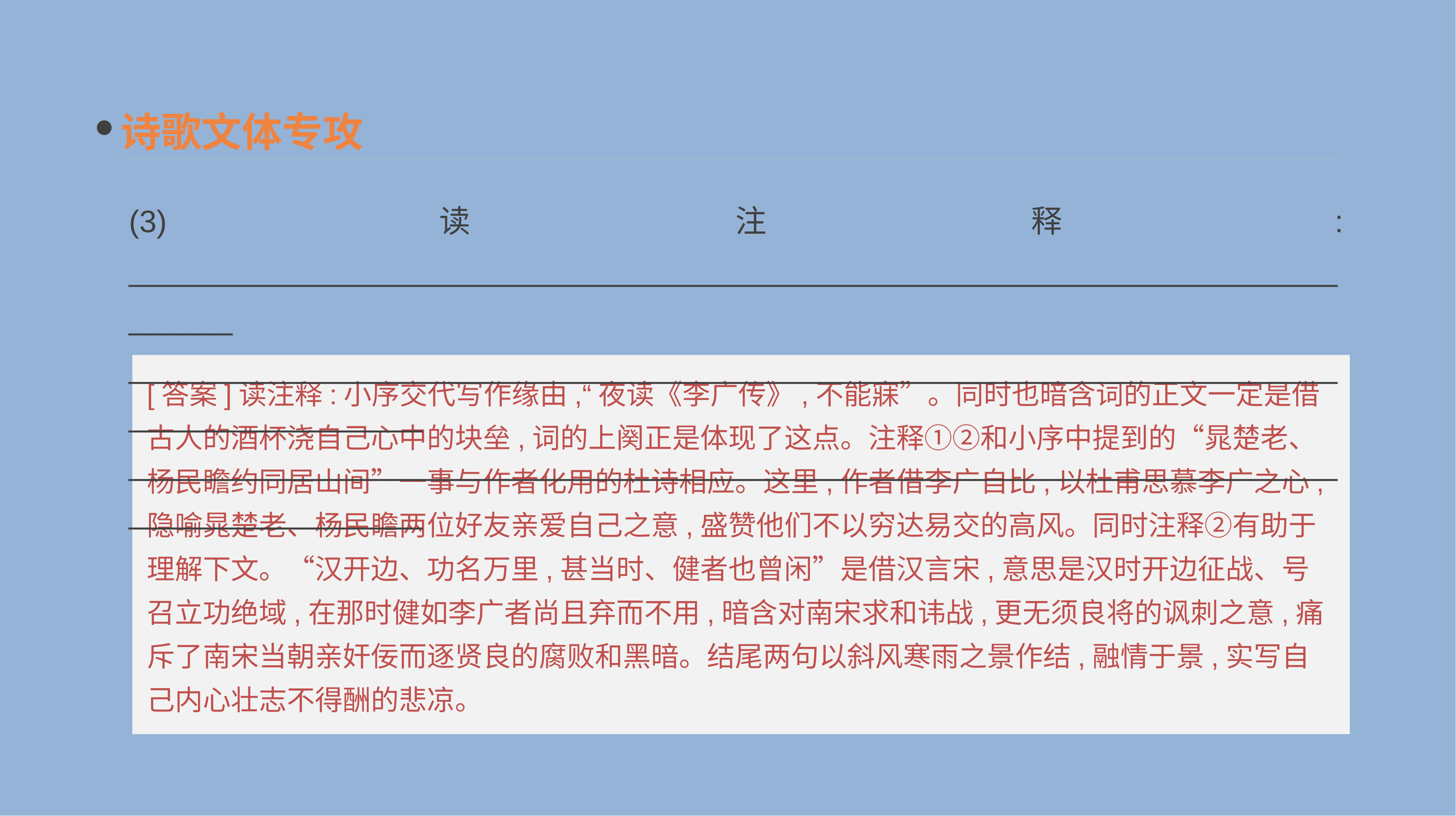

诗歌文体专攻

(3)读注释: ____________________________________________________________________________
_______________________________________________________________________________________
_______________________________________________________________________________________

[答案]读注释:小序交代写作缘由,“夜读《李广传》,不能寐”。同时也暗含词的正文一定是借古人的酒杯浇自己心中的块垒,词的上阕正是体现了这点。注释①②和小序中提到的“晁楚老、杨民瞻约同居山间”一事与作者化用的杜诗相应。这里,作者借李广自比,以杜甫思慕李广之心,隐喻晁楚老、杨民瞻两位好友亲爱自己之意,盛赞他们不以穷达易交的高风。同时注释②有助于理解下文。“汉开边、功名万里,甚当时、健者也曾闲”是借汉言宋,意思是汉时开边征战、号召立功绝域,在那时健如李广者尚且弃而不用,暗含对南宋求和讳战,更无须良将的讽刺之意,痛斥了南宋当朝亲奸佞而逐贤良的腐败和黑暗。结尾两句以斜风寒雨之景作结,融情于景,实写自己内心壮志不得酬的悲凉。